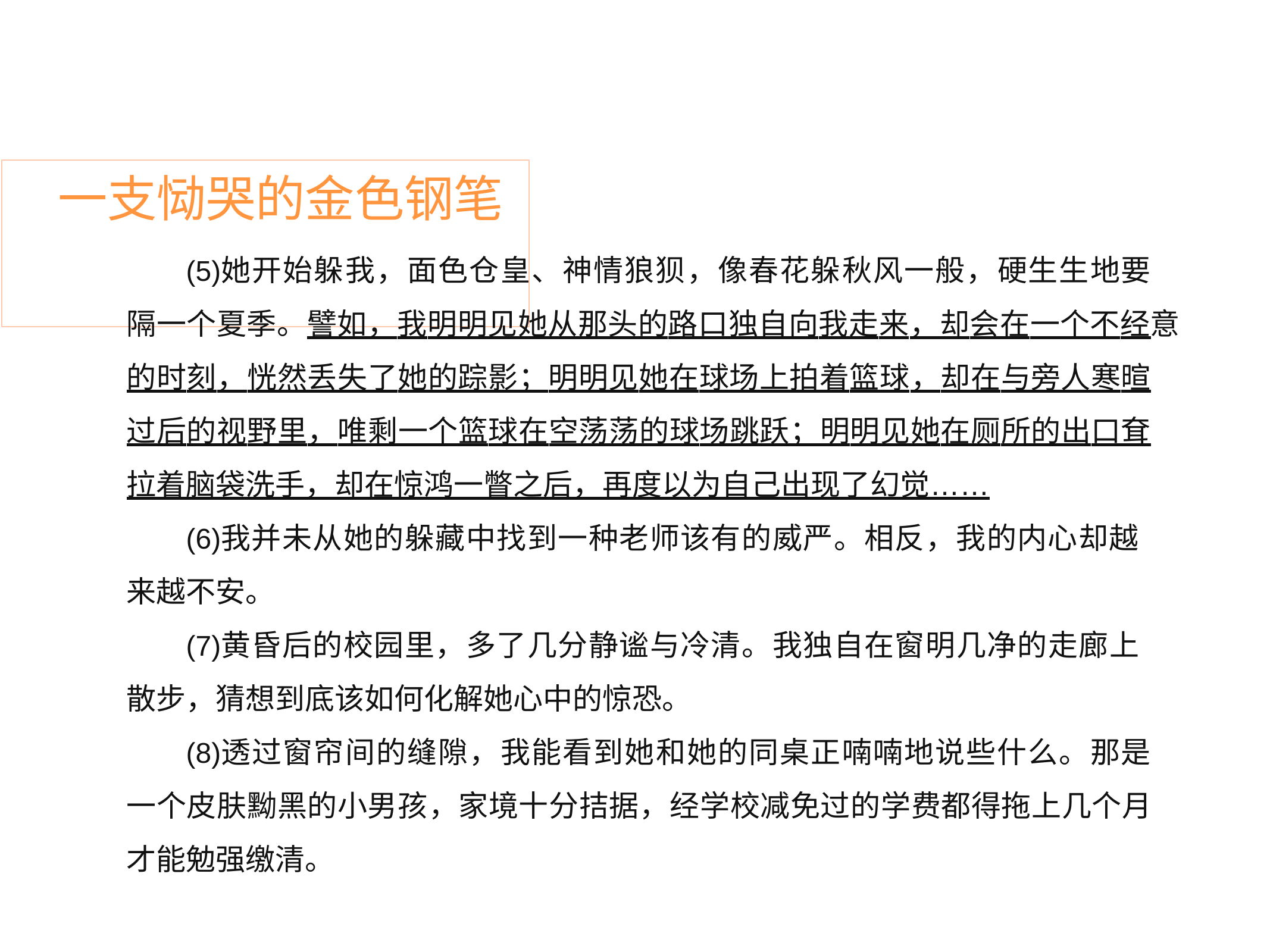

# 一支恸哭的金色钢笔
她开始躲我，面色仓皇、神情狼狈，像春花躲秋风一般，硬生生地要 隔一个夏季。譬如，我明明见她从那头的路口独自向我走来，却会在一个不经意 的时刻，恍然丢失了她的踪影；明明见她在球场上拍着篮球，却在与旁人寒暄 过后的视野里，唯剩一个篮球在空荡荡的球场跳跃；明明见她在厕所的出口耷 拉着脑袋洗手，却在惊鸿一瞥之后，再度以为自己出现了幻觉……
我并未从她的躲藏中找到一种老师该有的威严。相反，我的内心却越 来越不安。
黄昏后的校园里，多了几分静谧与冷清。我独自在窗明几净的走廊上 散步，猜想到底该如何化解她心中的惊恐。
透过窗帘间的缝隙，我能看到她和她的同桌正喃喃地说些什么。那是 一个皮肤黝黑的小男孩，家境十分拮据，经学校减免过的学费都得拖上几个月 才能勉强缴清。